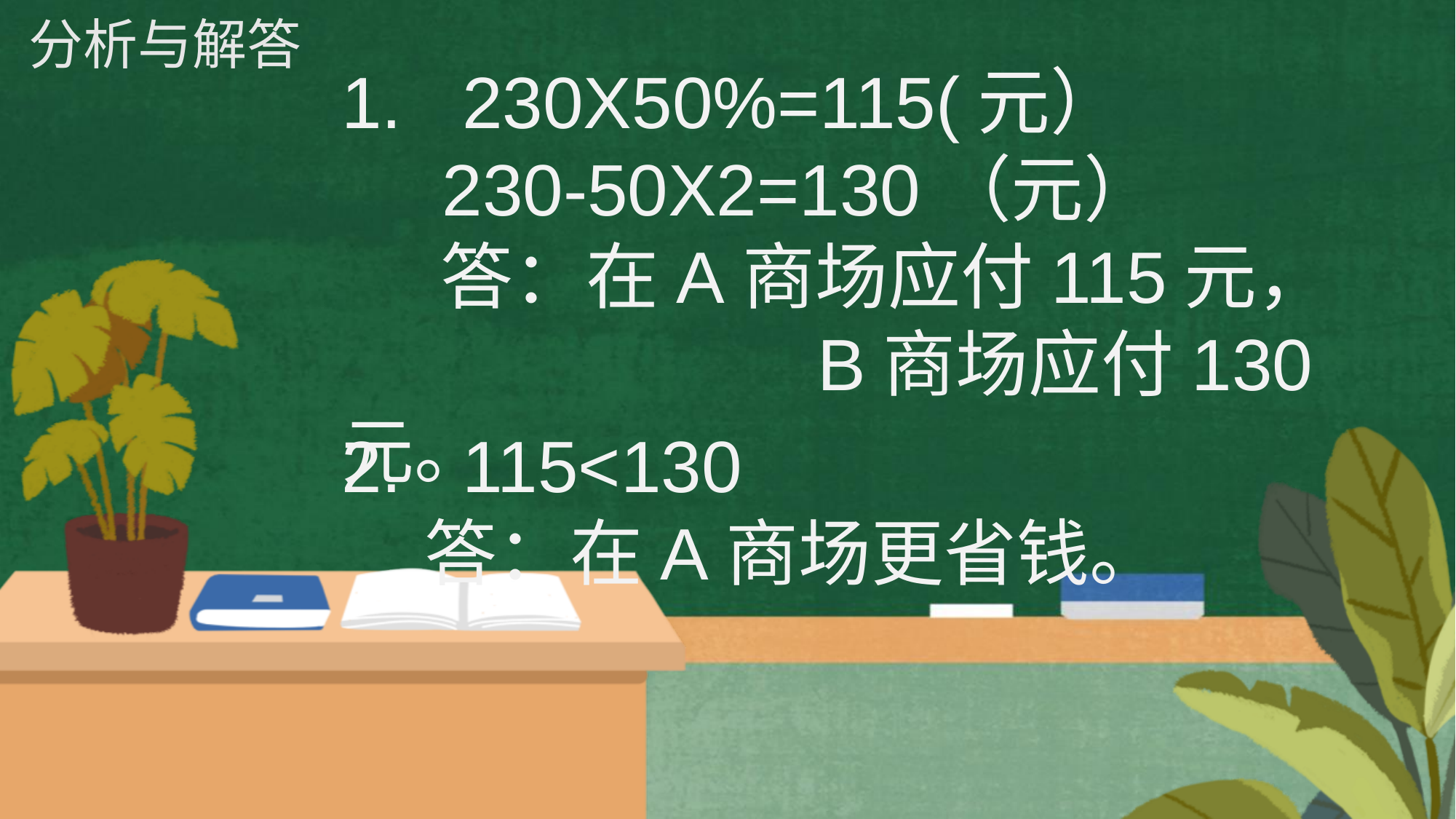

分析与解答

1.   230X50%=115(元）
     230-50X2=130（元）
     答：在A商场应付115元，                            B商场应付130元。
2.   115<130
    答：在A商场更省钱。